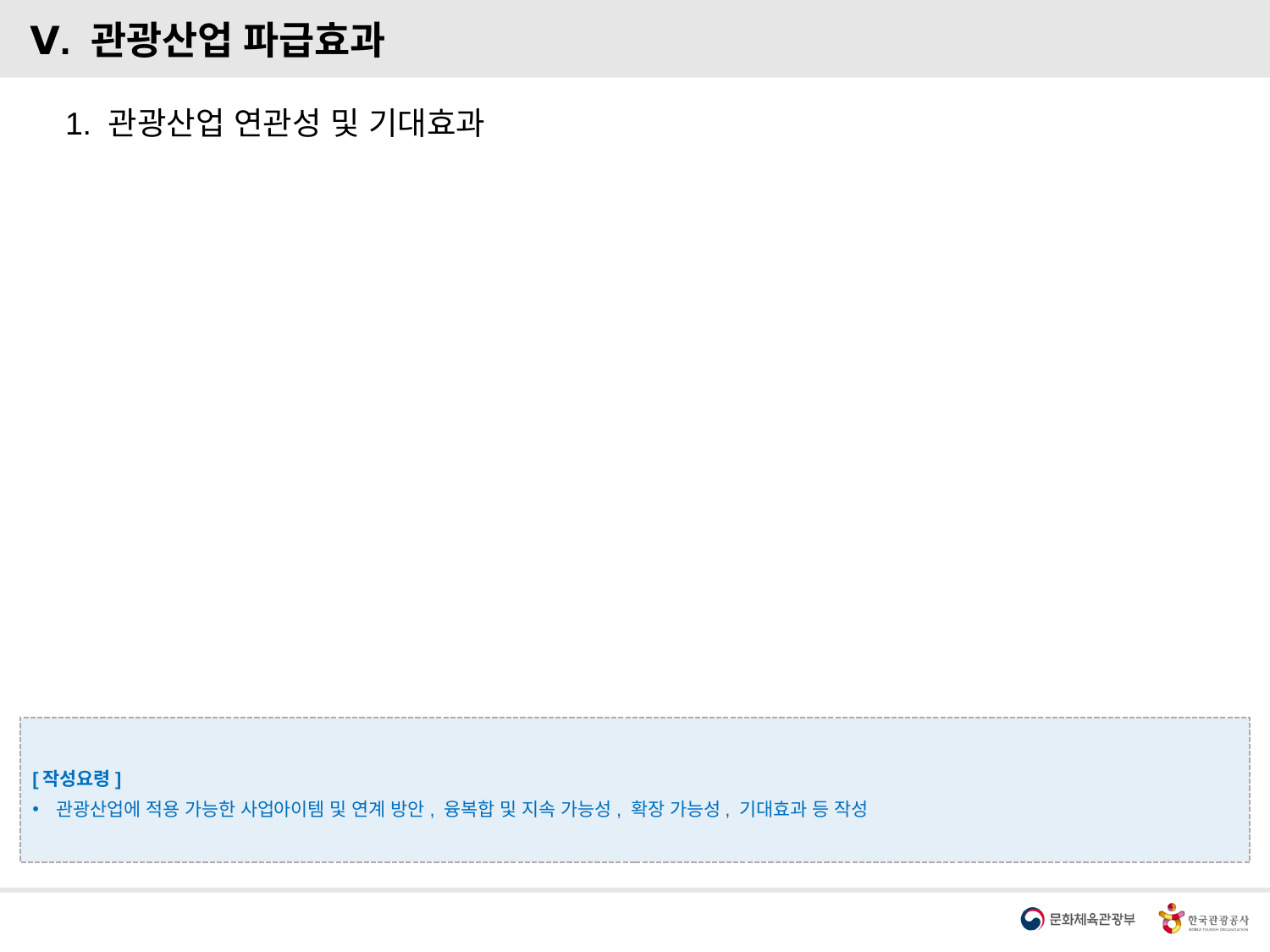

Ⅴ. 관광산업 파급효과
1. 관광산업 연관성 및 기대효과
[작성요령]
관광산업에 적용 가능한 사업아이템 및 연계 방안, 융복합 및 지속 가능성, 확장 가능성, 기대효과 등 작성